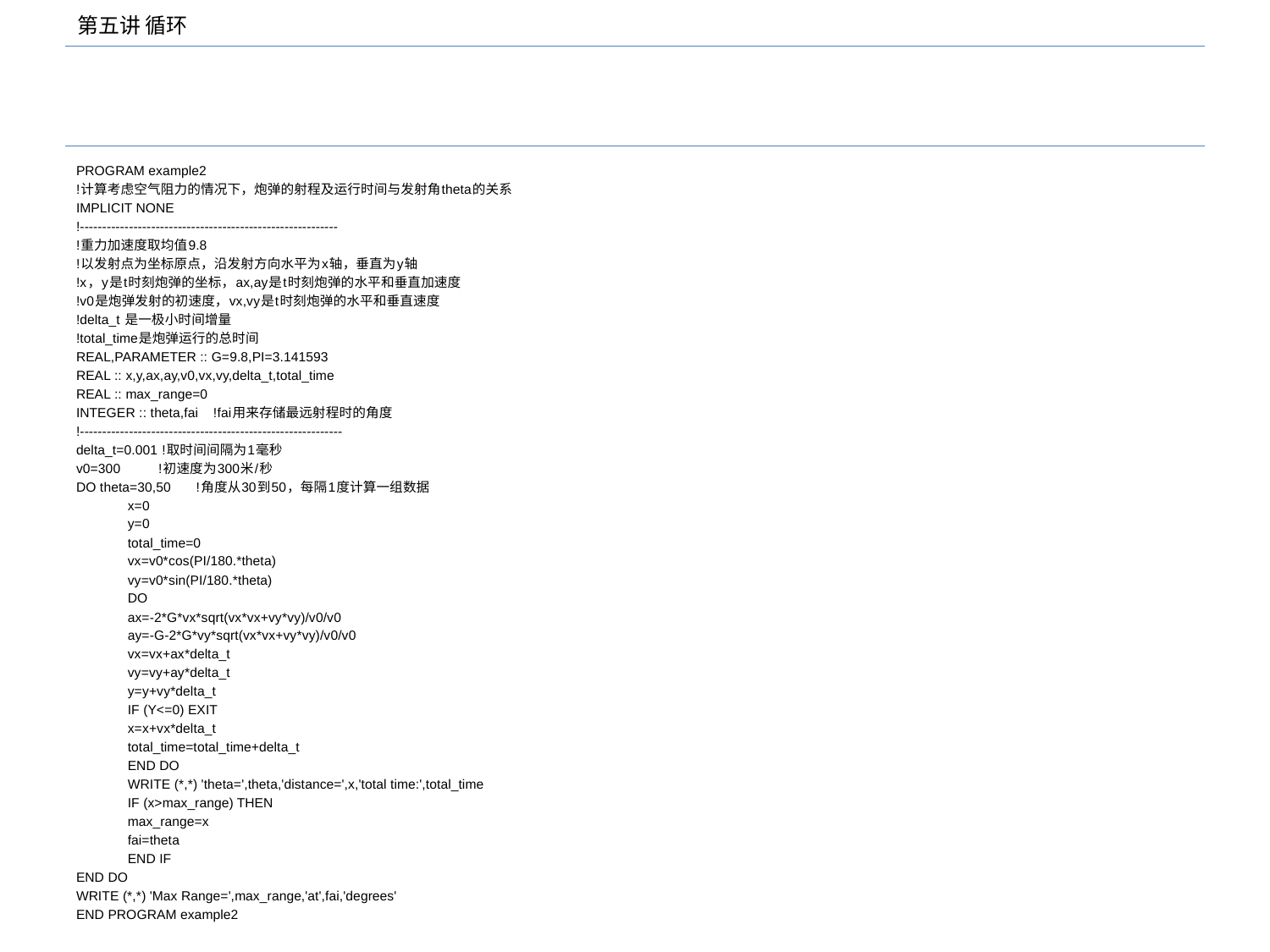

#
PROGRAM example2
!计算考虑空气阻力的情况下，炮弹的射程及运行时间与发射角theta的关系
IMPLICIT NONE
!----------------------------------------------------------
!重力加速度取均值9.8
!以发射点为坐标原点，沿发射方向水平为x轴，垂直为y轴
!x，y是t时刻炮弹的坐标，ax,ay是t时刻炮弹的水平和垂直加速度
!v0是炮弹发射的初速度，vx,vy是t时刻炮弹的水平和垂直速度
!delta_t 是一极小时间增量
!total_time是炮弹运行的总时间
REAL,PARAMETER :: G=9.8,PI=3.141593
REAL :: x,y,ax,ay,v0,vx,vy,delta_t,total_time
REAL :: max_range=0
INTEGER :: theta,fai    !fai用来存储最远射程时的角度
!-----------------------------------------------------------
delta_t=0.001	!取时间间隔为1毫秒
v0=300          !初速度为300米/秒
DO theta=30,50		!角度从30到50，每隔1度计算一组数据
	x=0
	y=0
	total_time=0
	vx=v0*cos(PI/180.*theta)
	vy=v0*sin(PI/180.*theta)
	DO
		ax=-2*G*vx*sqrt(vx*vx+vy*vy)/v0/v0
		ay=-G-2*G*vy*sqrt(vx*vx+vy*vy)/v0/v0
		vx=vx+ax*delta_t
		vy=vy+ay*delta_t
		y=y+vy*delta_t
		IF (Y<=0) EXIT
		x=x+vx*delta_t
		total_time=total_time+delta_t
	END DO
	WRITE (*,*) 'theta=',theta,'distance=',x,'total time:',total_time
	IF (x>max_range) THEN
		max_range=x
		fai=theta
	END IF
END DO
WRITE (*,*) 'Max Range=',max_range,'at',fai,'degrees'
END PROGRAM example2